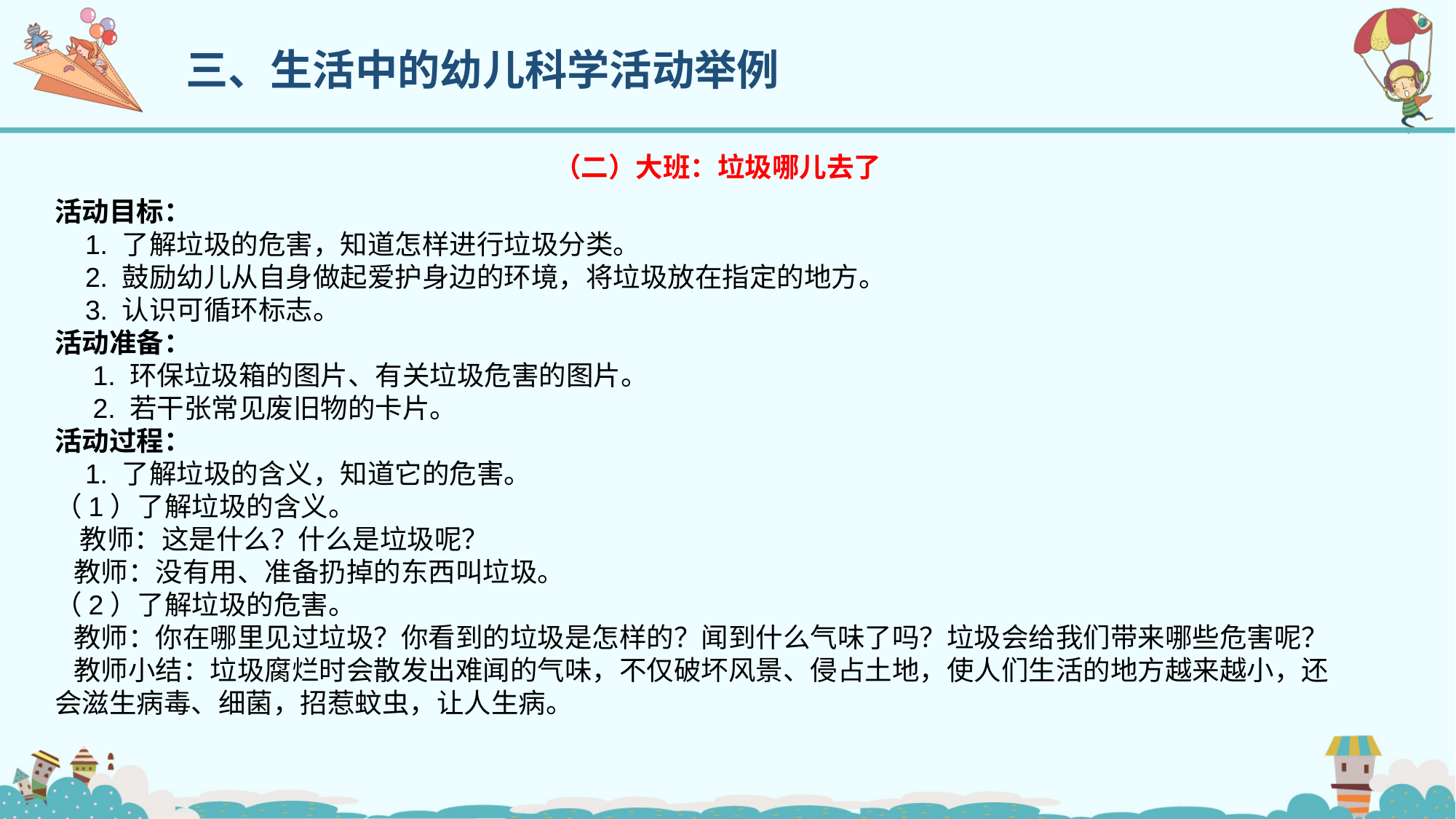

三、生活中的幼儿科学活动举例

（二）大班：垃圾哪儿去了
活动目标：
    1. 了解垃圾的危害，知道怎样进行垃圾分类。
    2. 鼓励幼儿从自身做起爱护身边的环境，将垃圾放在指定的地方。
    3. 认识可循环标志。
活动准备：
     1. 环保垃圾箱的图片、有关垃圾危害的图片。
     2. 若干张常见废旧物的卡片。
活动过程：
    1. 了解垃圾的含义，知道它的危害。
（1）了解垃圾的含义。
   教师：这是什么？什么是垃圾呢？
  教师：没有用、准备扔掉的东西叫垃圾。
（2）了解垃圾的危害。
  教师：你在哪里见过垃圾？你看到的垃圾是怎样的？闻到什么气味了吗？垃圾会给我们带来哪些危害呢？
  教师小结：垃圾腐烂时会散发出难闻的气味，不仅破坏风景、侵占土地，使人们生活的地方越来越小，还会滋生病毒、细菌，招惹蚊虫，让人生病。